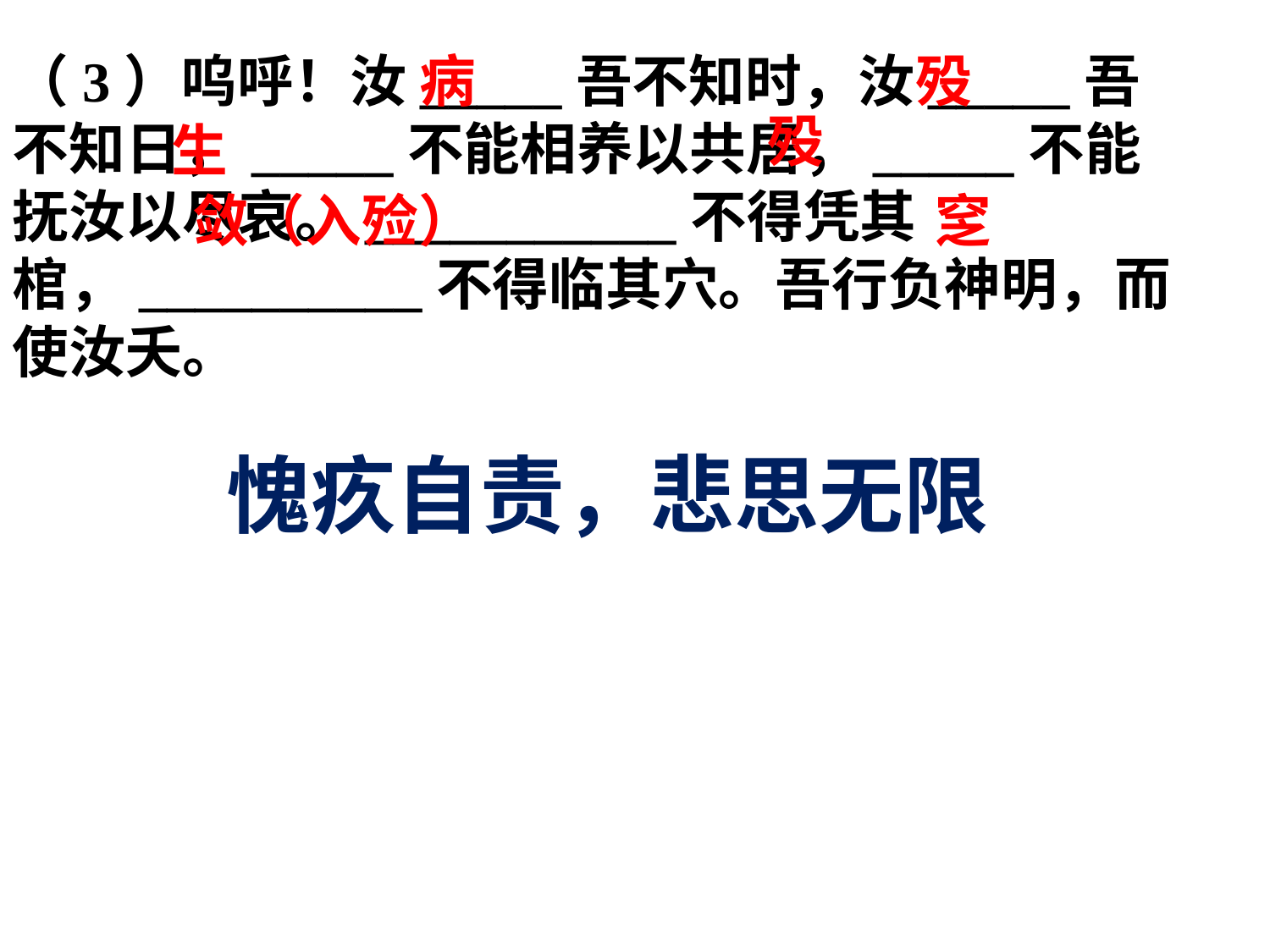

（3）呜呼！汝_____吾不知时，汝_____吾不知日，_____不能相养以共居，_____不能抚汝以尽哀。___________不得凭其棺，__________不得临其穴。吾行负神明，而使汝夭。
病
殁
殁
生
敛（入殓）
窆
愧疚自责，悲思无限